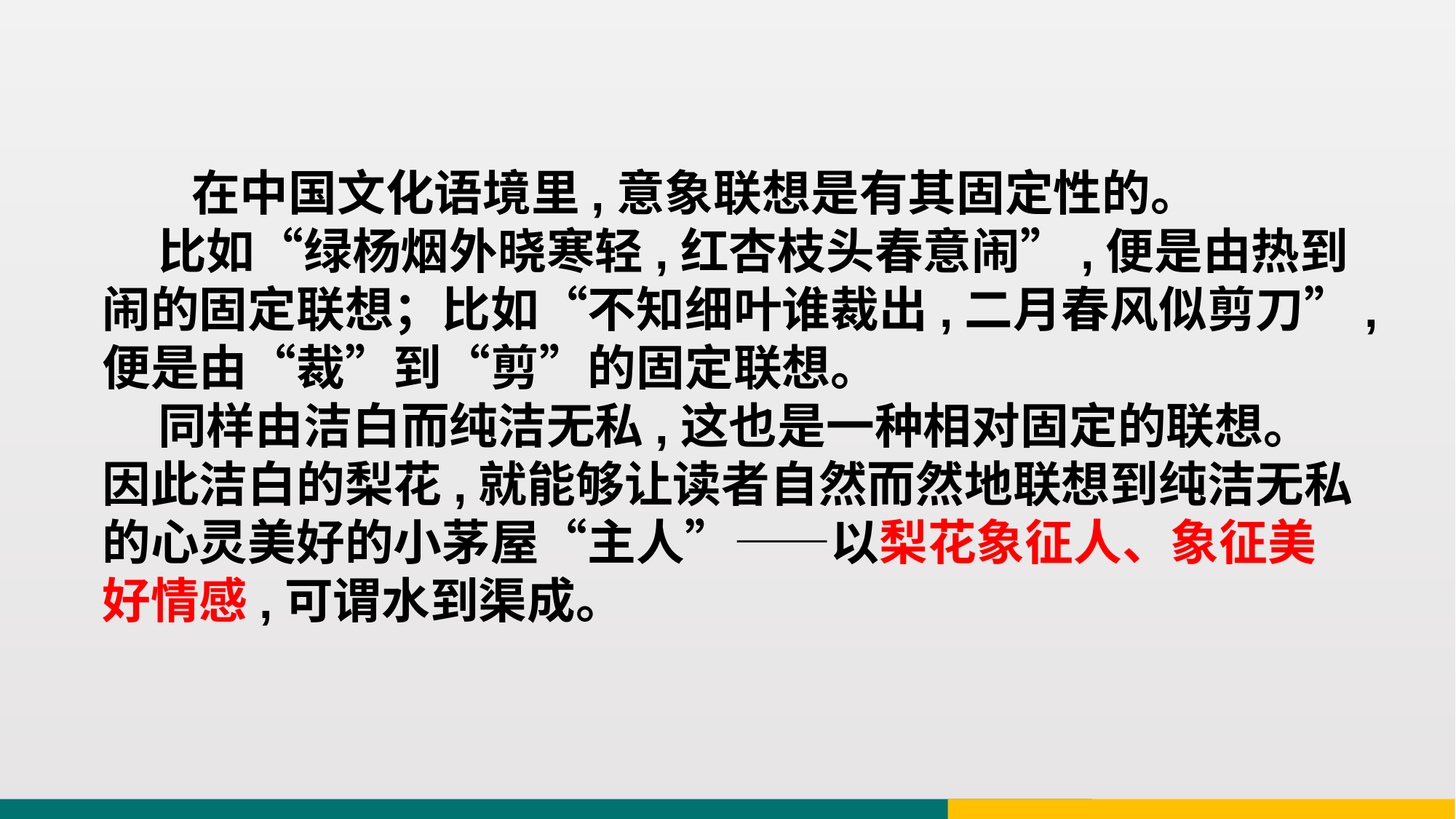

在中国文化语境里,意象联想是有其固定性的。
    比如“绿杨烟外晓寒轻,红杏枝头春意闹”,便是由热到闹的固定联想；比如“不知细叶谁裁出,二月春风似剪刀”,便是由“裁”到“剪”的固定联想。
    同样由洁白而纯洁无私,这也是一种相对固定的联想。因此洁白的梨花,就能够让读者自然而然地联想到纯洁无私的心灵美好的小茅屋“主人”——以梨花象征人、象征美好情感,可谓水到渠成。